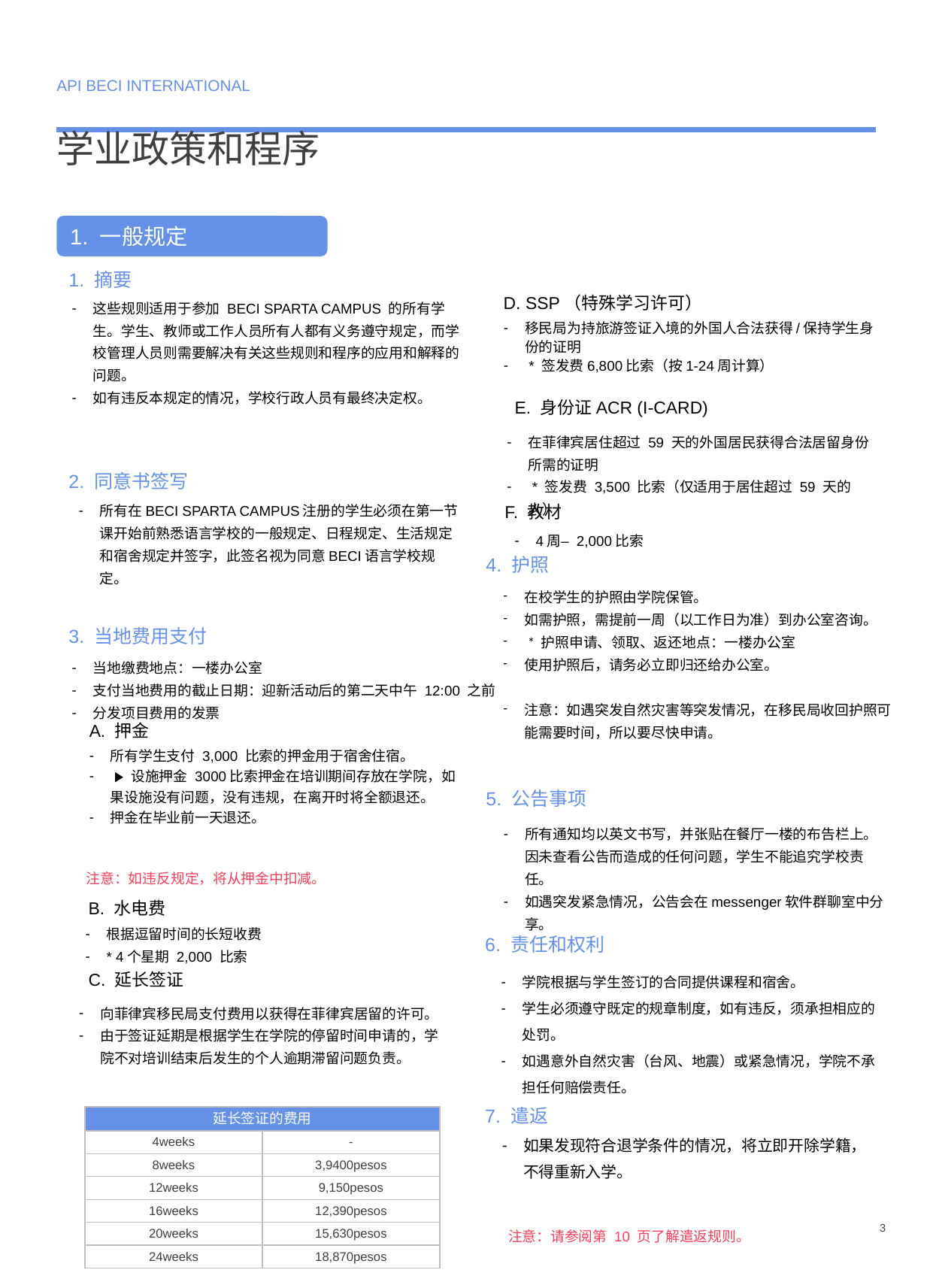

API BECI INTERNATIONAL

学业政策和程序
1. 一般规定
1. 摘要
D. SSP（特殊学习许可）
这些规则适用于参加 BECI SPARTA CAMPUS 的所有学生。学生、教师或工作人员所有人都有义务遵守规定，而学校管理人员则需要解决有关这些规则和程序的应用和解释的问题。
如有违反本规定的情况，学校行政人员有最终决定权。
移民局为持旅游签证入境的外国人合法获得/保持学生身份的证明
 * 签发费6,800比索（按1-24周计算）
E. 身份证ACR (I-CARD)
在菲律宾居住超过 59 天的外国居民获得合法居留身份所需的证明
 * 签发费 3,500 比索（仅适用于居住超过 59 天的人）
2. 同意书签写
所有在BECI SPARTA CAMPUS注册的学生必须在第一节课开始前熟悉语言学校的一般规定、日程规定、生活规定和宿舍规定并签字，此签名视为同意BECI语言学校规定。
F. 教材
4周– 2,000比索
4. 护照
在校学生的护照由学院保管。
如需护照，需提前一周（以工作日为准）到办公室咨询。
 * 护照申请、领取、返还地点：一楼办公室
使用护照后，请务必立即归还给办公室。

注意：如遇突发自然灾害等突发情况，在移民局收回护照可能需要时间，所以要尽快申请。
3. 当地费用支付
当地缴费地点：一楼办公室
支付当地费用的截止日期：迎新活动后的第二天中午 12:00 之前
分发项目费用的发票
A. 押金
所有学生支付 3,000 比索的押金用于宿舍住宿。
 ▶ 设施押金 3000比索押金在培训期间存放在学院，如果设施没有问题，没有违规，在离开时将全额退还。
押金在毕业前一天退还。
5. 公告事项
所有通知均以英文书写，并张贴在餐厅一楼的布告栏上。因未查看公告而造成的任何问题，学生不能追究学校责任。
如遇突发紧急情况，公告会在messenger软件群聊室中分享。
注意：如违反规定，将从押金中扣减。
B. 水电费
根据逗留时间的长短收费
* 4个星期 2,000 比索
6. 责任和权利
学院根据与学生签订的合同提供课程和宿舍。
学生必须遵守既定的规章制度，如有违反，须承担相应的处罚。
如遇意外自然灾害（台风、地震）或紧急情况，学院不承担任何赔偿责任。
C. 延长签证
向菲律宾移民局支付费用以获得在菲律宾居留的许可。
由于签证延期是根据学生在学院的停留时间申请的，学院不对培训结束后发生的个人逾期滞留问题负责。
7. 遣返
| 延长签证的费用 |  |
| --- | --- |
| 4weeks | - |
| 8weeks | 3,9400pesos |
| 12weeks | 9,150pesos |
| 16weeks | 12,390pesos |
| 20weeks | 15,630pesos |
| 24weeks | 18,870pesos |
如果发现符合退学条件的情况，将立即开除学籍，不得重新入学。
3
注意：请参阅第 10 页了解遣返规则。